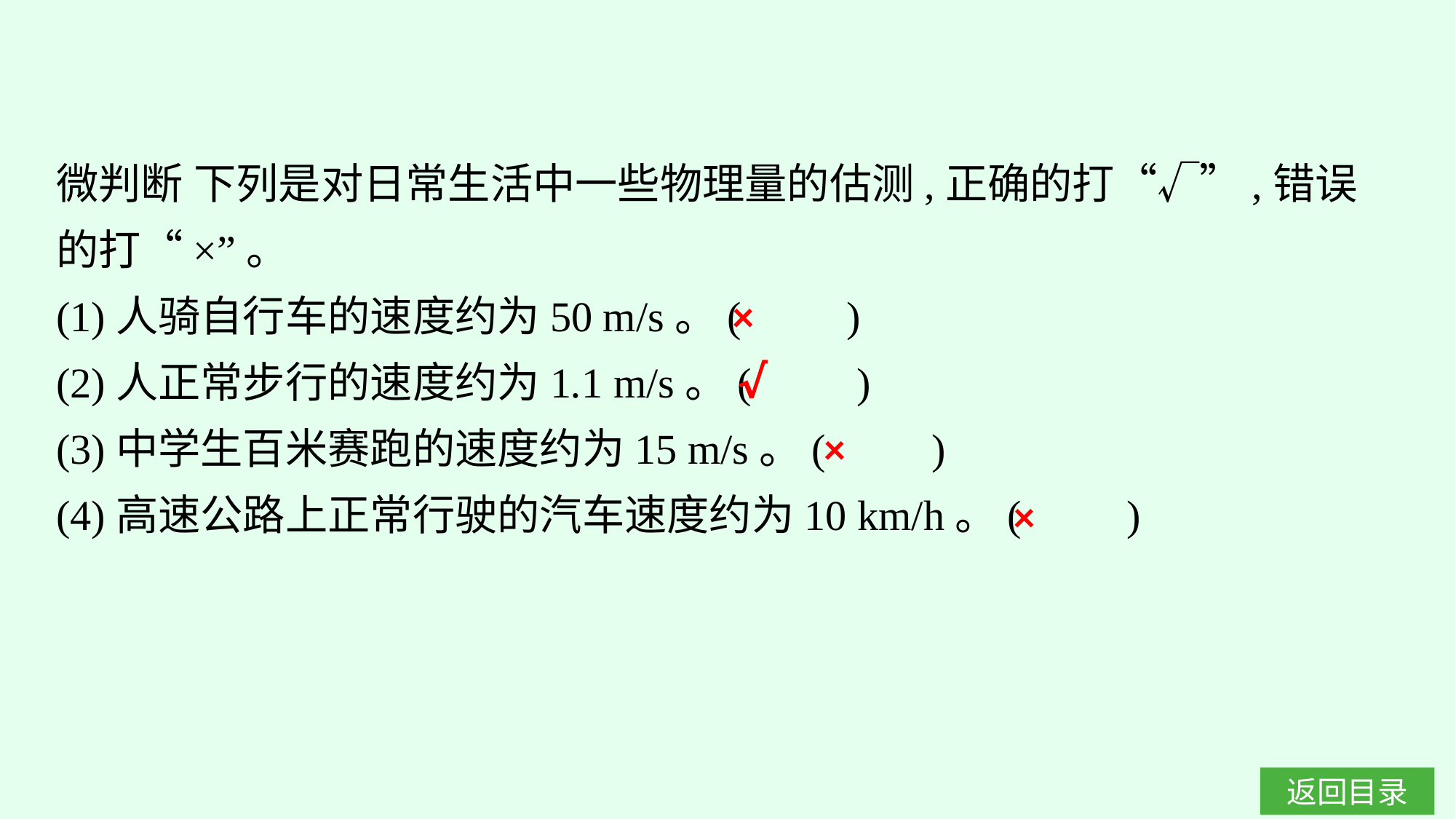

微判断 下列是对日常生活中一些物理量的估测,正确的打“√”,错误的打“×”。
(1)人骑自行车的速度约为50 m/s。(　　)
(2)人正常步行的速度约为1.1 m/s。(　　)
(3)中学生百米赛跑的速度约为15 m/s。(　　)
(4)高速公路上正常行驶的汽车速度约为10 km/h。(　　)
×
√
×
×